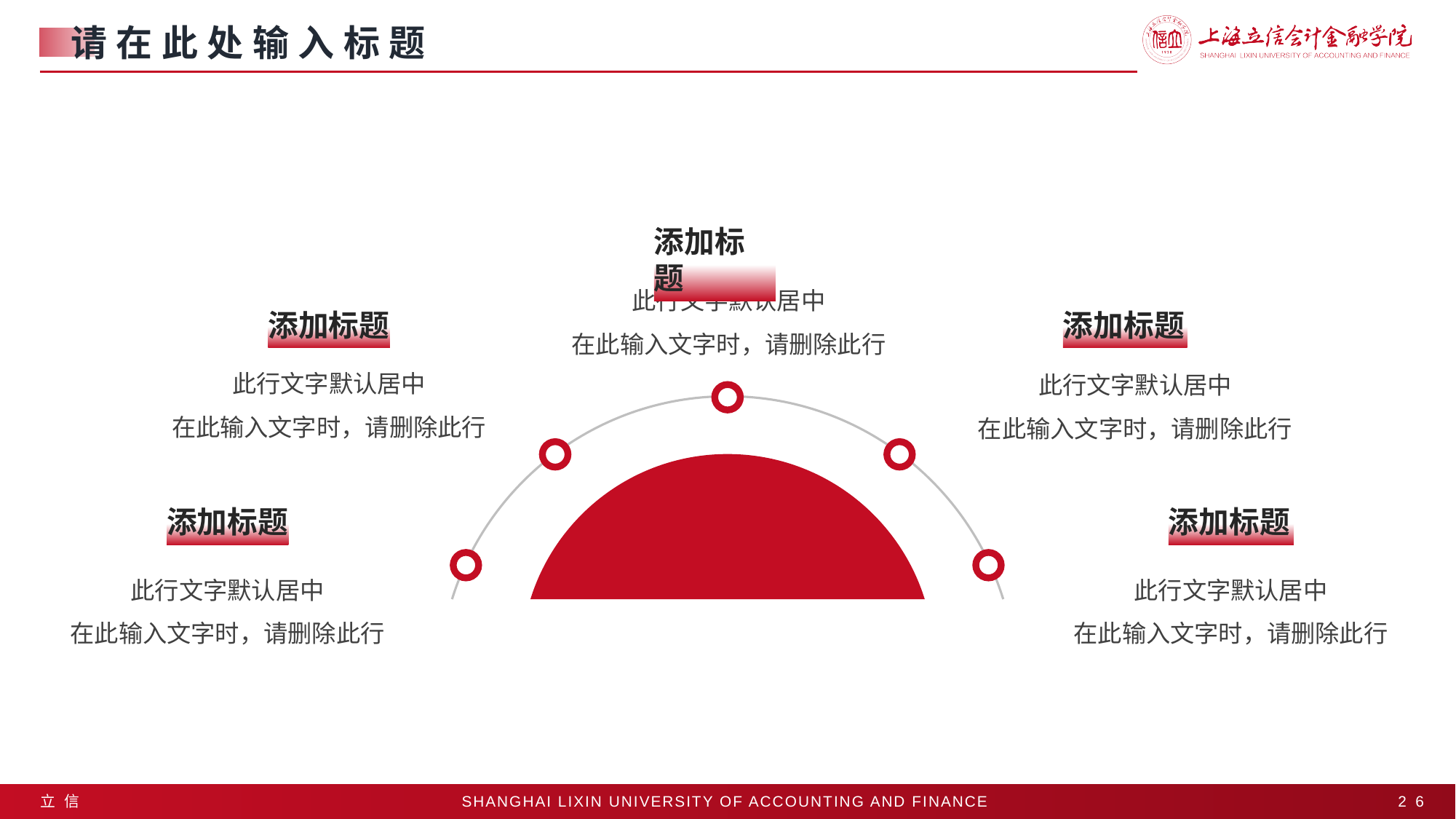

请在此处输入标题

添加标题
此行文字默认居中
在此输入文字时，请删除此行
添加标题
添加标题
此行文字默认居中
在此输入文字时，请删除此行
此行文字默认居中
在此输入文字时，请删除此行

添加标题
添加标题

此行文字默认居中
在此输入文字时，请删除此行
此行文字默认居中
在此输入文字时，请删除此行
26